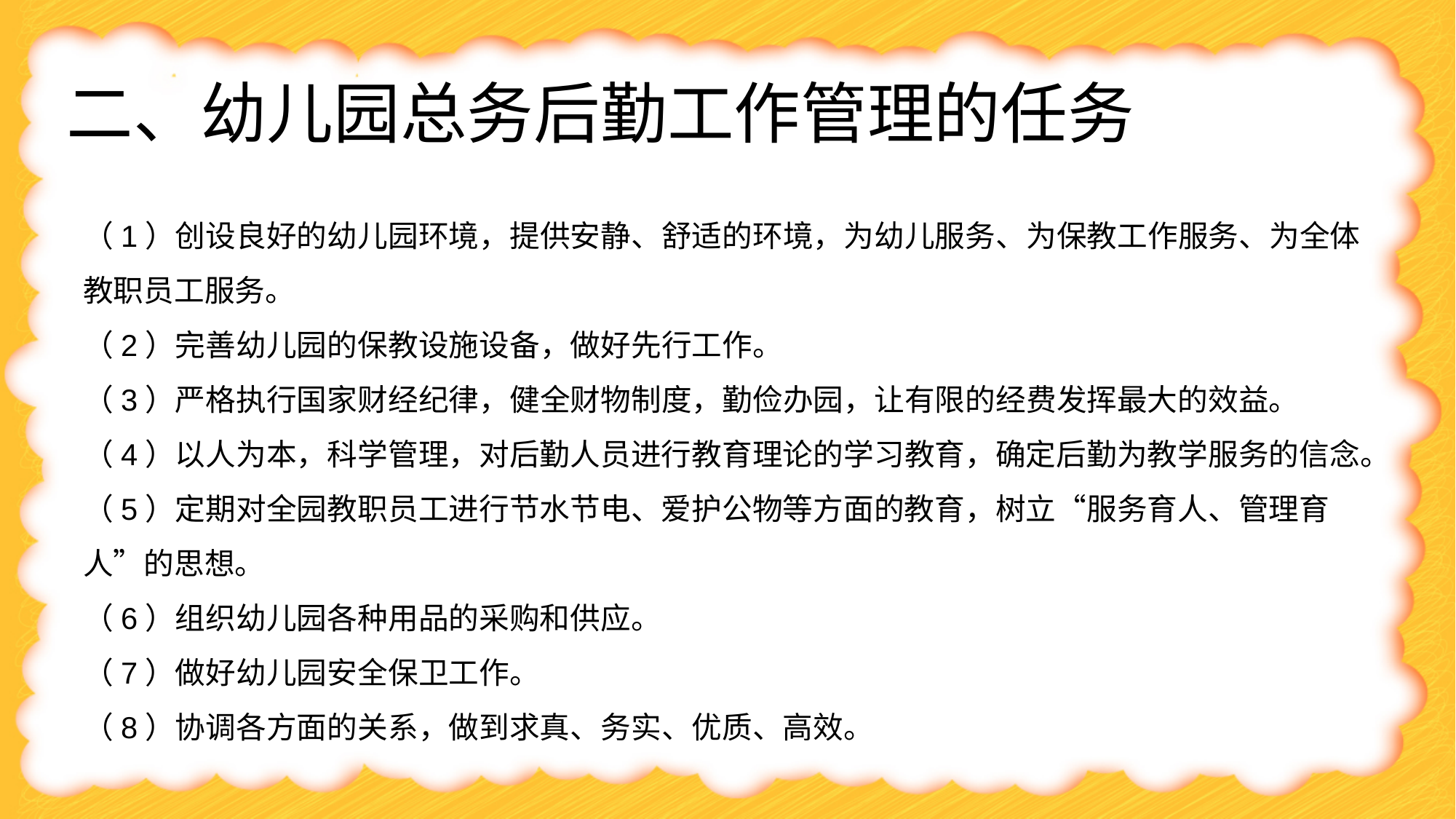

# 二、幼儿园总务后勤工作管理的任务
（1）创设良好的幼儿园环境，提供安静、舒适的环境，为幼儿服务、为保教工作服务、为全体教职员工服务。
（2）完善幼儿园的保教设施设备，做好先行工作。
（3）严格执行国家财经纪律，健全财物制度，勤俭办园，让有限的经费发挥最大的效益。
（4）以人为本，科学管理，对后勤人员进行教育理论的学习教育，确定后勤为教学服务的信念。
（5）定期对全园教职员工进行节水节电、爱护公物等方面的教育，树立“服务育人、管理育人”的思想。
（6）组织幼儿园各种用品的采购和供应。
（7）做好幼儿园安全保卫工作。
（8）协调各方面的关系，做到求真、务实、优质、高效。